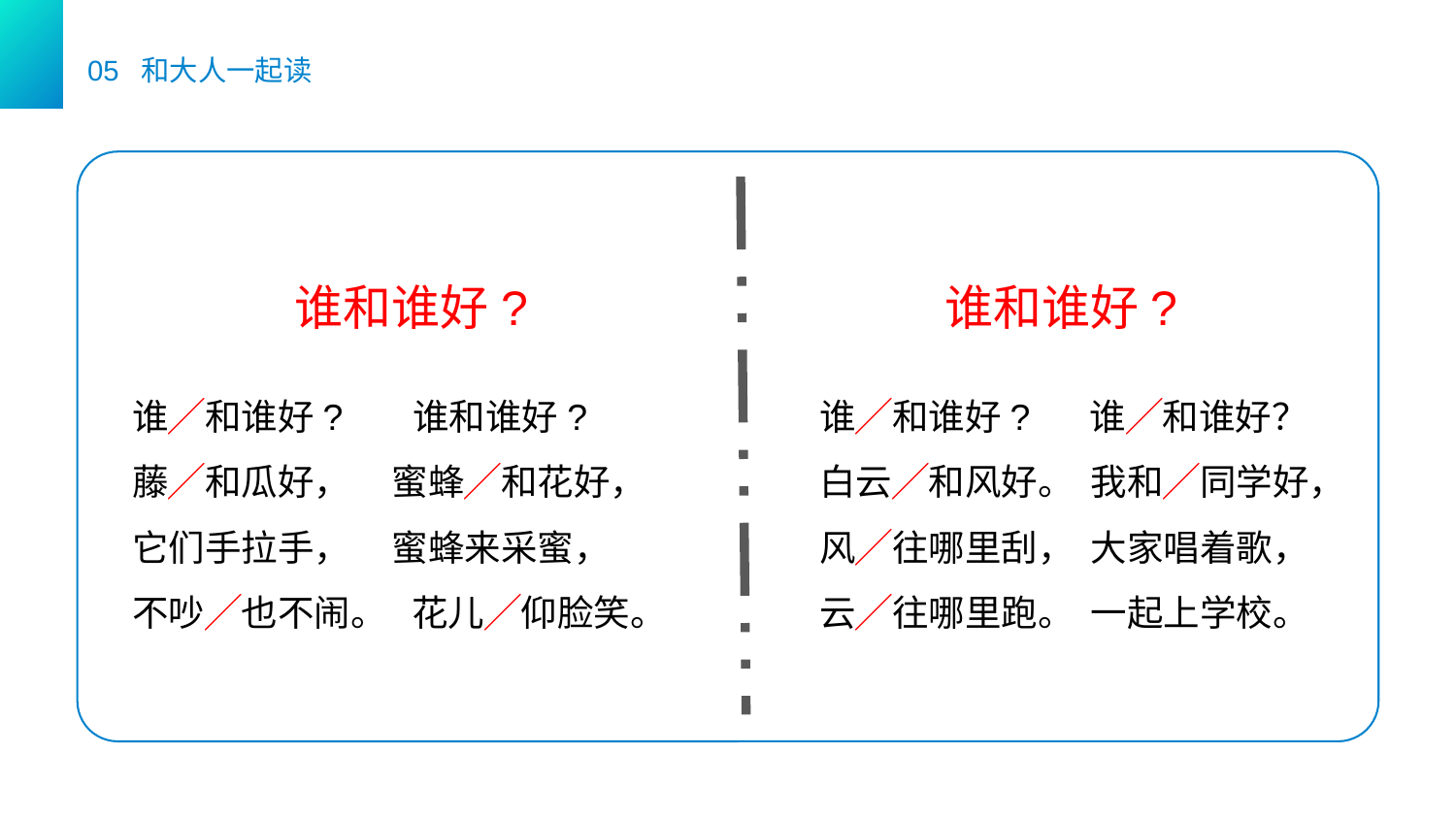

05  和大人一起读

谁和谁好?
谁和谁好?
谁╱和谁好?      谁和谁好?
藤╱和瓜好，     蜜蜂╱和花好，
它们手拉手，     蜜蜂来采蜜，
不吵╱也不闹。   花儿╱仰脸笑。
谁╱和谁好?     谁╱和谁好？
白云╱和风好。  我和╱同学好，
风╱往哪里刮，  大家唱着歌，
云╱往哪里跑。  一起上学校。